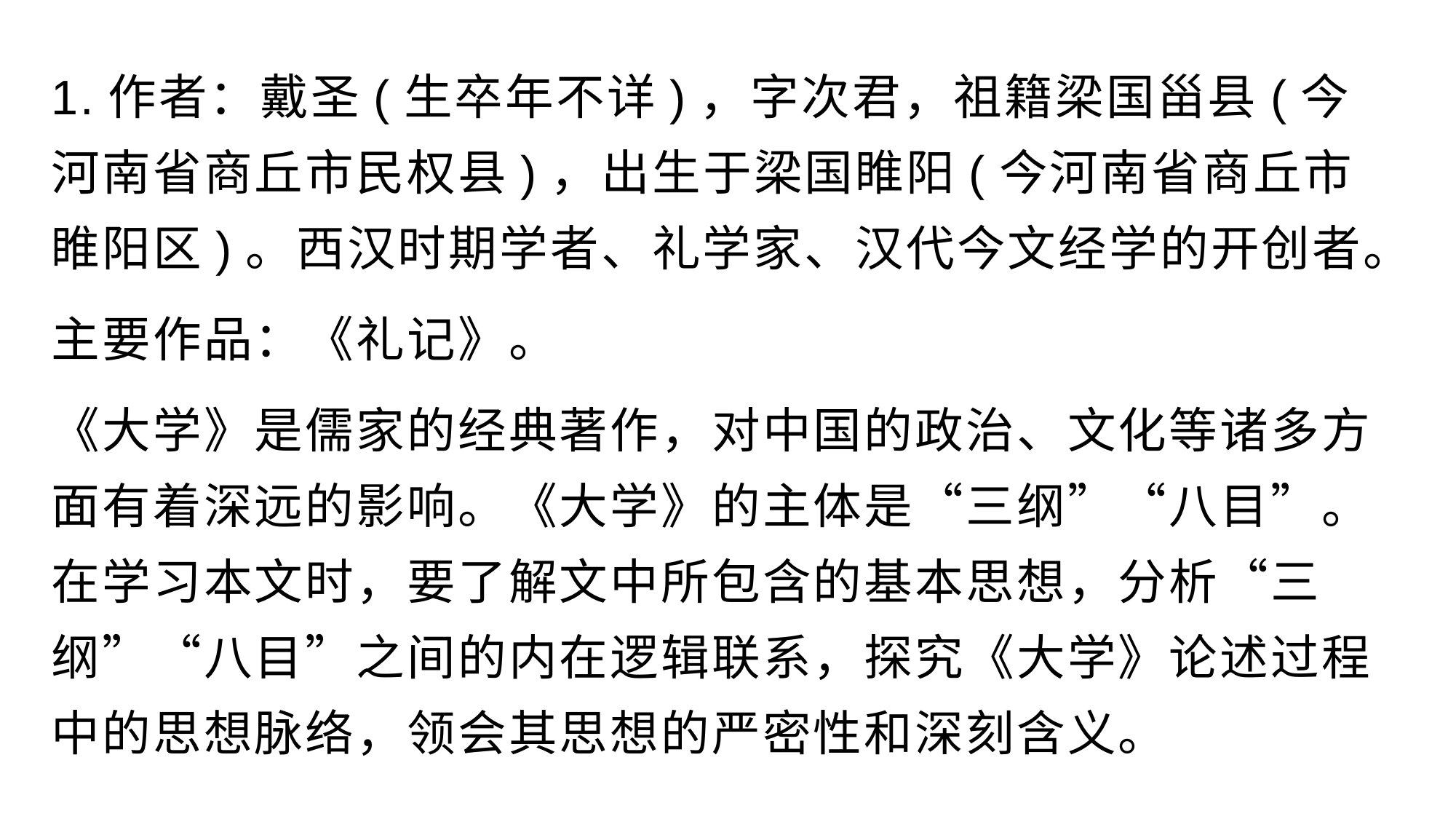

1.作者：戴圣(生卒年不详)，字次君，祖籍梁国甾县(今河南省商丘市民权县)，出生于梁国睢阳(今河南省商丘市睢阳区)。西汉时期学者、礼学家、汉代今文经学的开创者。
主要作品：《礼记》。
《大学》是儒家的经典著作，对中国的政治、文化等诸多方面有着深远的影响。《大学》的主体是“三纲”“八目”。在学习本文时，要了解文中所包含的基本思想，分析“三纲”“八目”之间的内在逻辑联系，探究《大学》论述过程中的思想脉络，领会其思想的严密性和深刻含义。